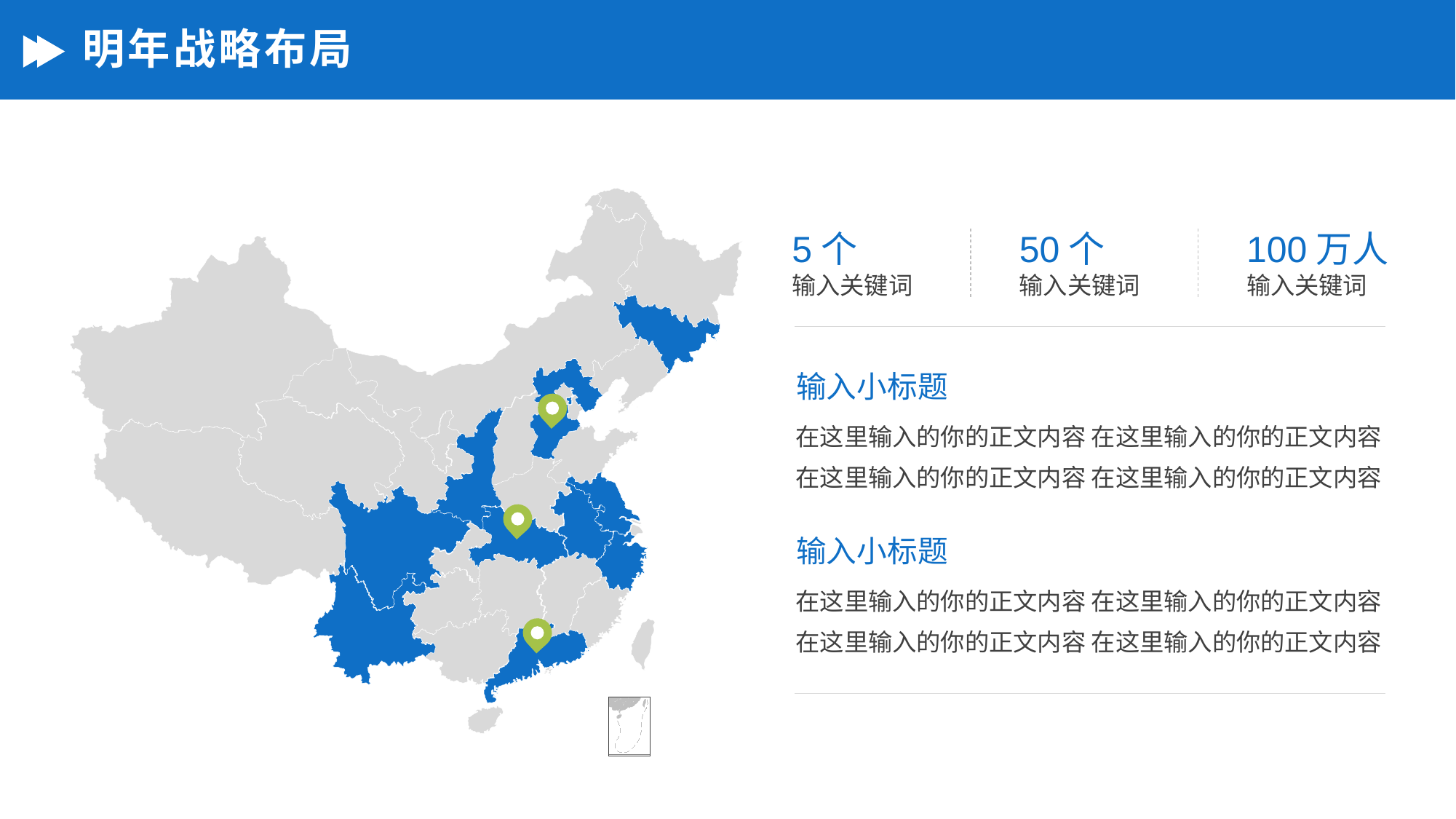

# 明年战略布局

5个
输入关键词
50个
输入关键词
100万人
输入关键词
输入小标题
在这里输入的你的正文内容 在这里输入的你的正文内容
在这里输入的你的正文内容 在这里输入的你的正文内容
输入小标题
在这里输入的你的正文内容 在这里输入的你的正文内容
在这里输入的你的正文内容 在这里输入的你的正文内容